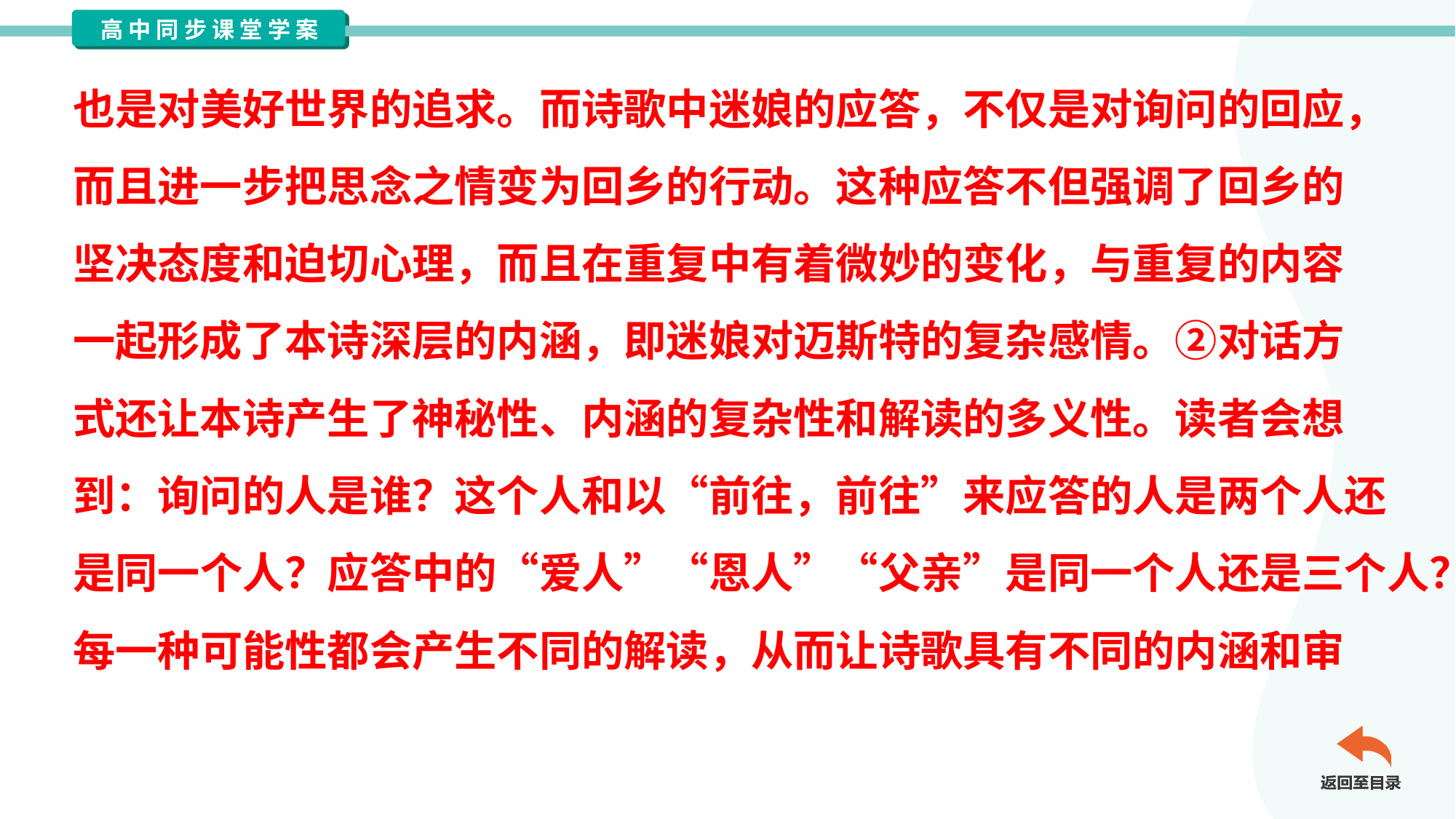

也是对美好世界的追求。而诗歌中迷娘的应答，不仅是对询问的回应，
而且进一步把思念之情变为回乡的行动。这种应答不但强调了回乡的
坚决态度和迫切心理，而且在重复中有着微妙的变化，与重复的内容
一起形成了本诗深层的内涵，即迷娘对迈斯特的复杂感情。②对话方
式还让本诗产生了神秘性、内涵的复杂性和解读的多义性。读者会想
到：询问的人是谁？这个人和以“前往，前往”来应答的人是两个人还
是同一个人？应答中的“爱人”“恩人”“父亲”是同一个人还是三个人？
每一种可能性都会产生不同的解读，从而让诗歌具有不同的内涵和审